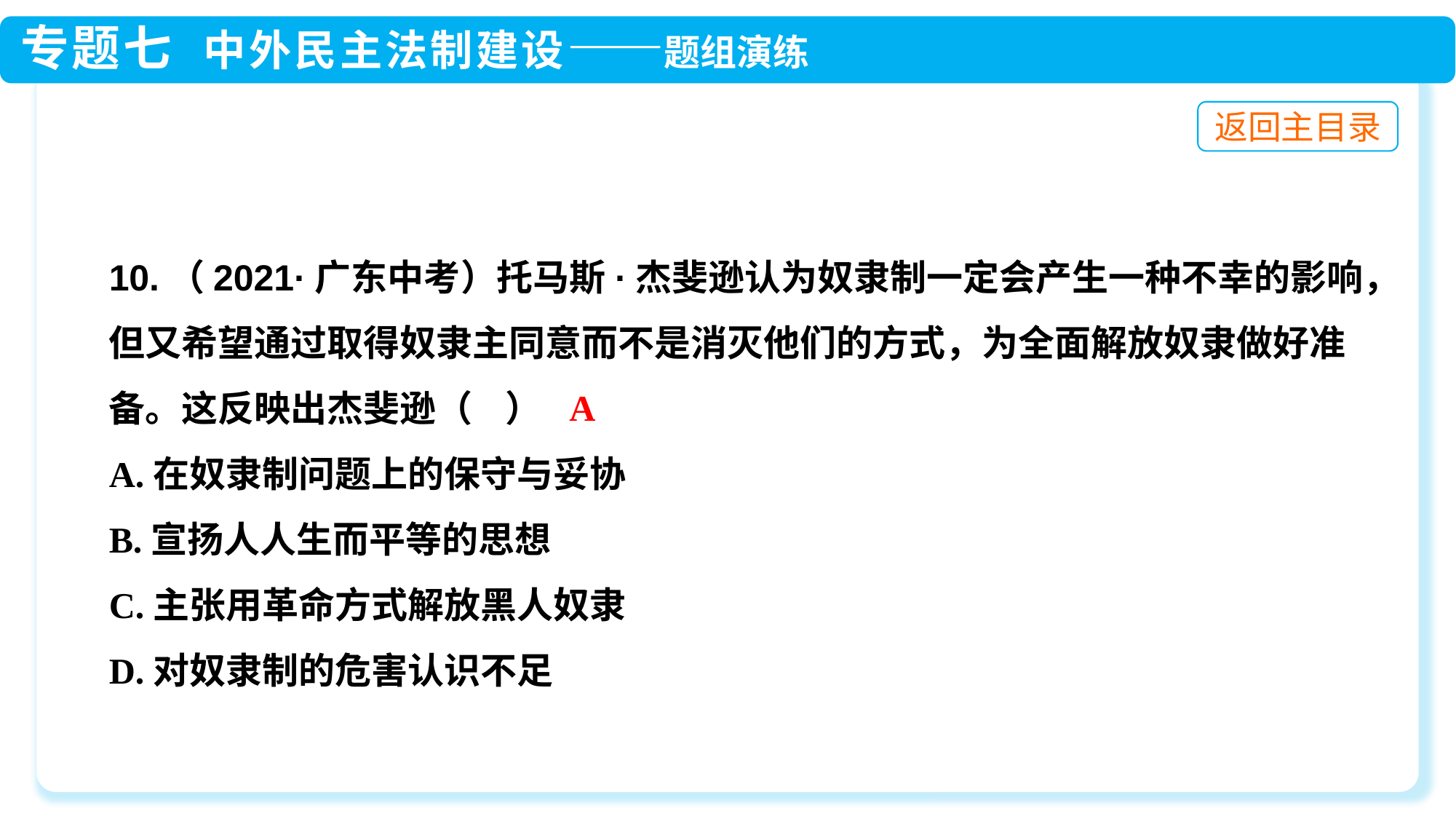

10.（2021·广东中考）托马斯·杰斐逊认为奴隶制一定会产生一种不幸的影响，但又希望通过取得奴隶主同意而不是消灭他们的方式，为全面解放奴隶做好准备。这反映出杰斐逊（    ）
A.在奴隶制问题上的保守与妥协
B.宣扬人人生而平等的思想
C.主张用革命方式解放黑人奴隶
D.对奴隶制的危害认识不足
A